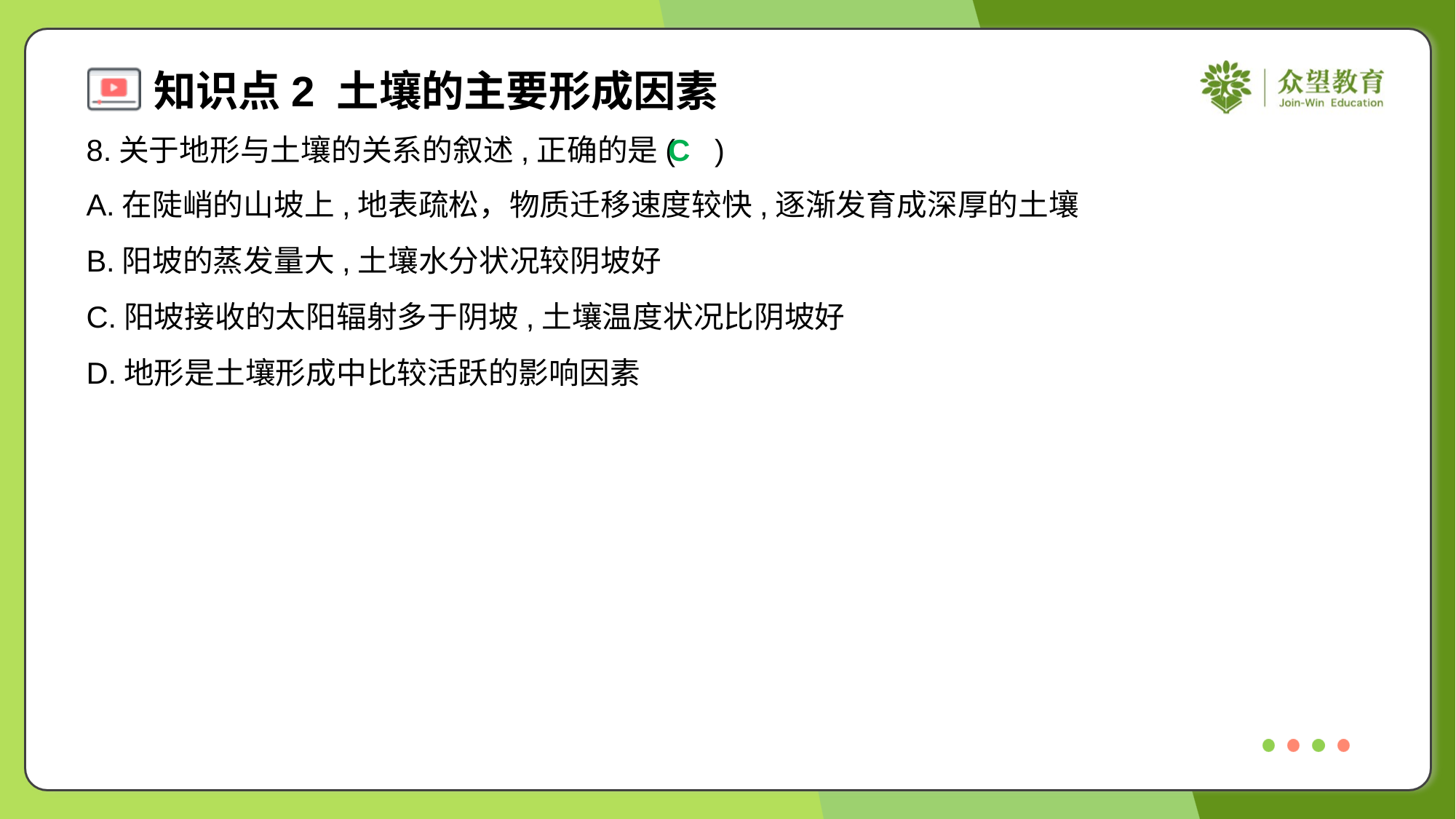

8.关于地形与土壤的关系的叙述,正确的是(     )
C
A.在陡峭的山坡上,地表疏松，物质迁移速度较快,逐渐发育成深厚的土壤
B.阳坡的蒸发量大,土壤水分状况较阴坡好
C.阳坡接收的太阳辐射多于阴坡,土壤温度状况比阴坡好
D.地形是土壤形成中比较活跃的影响因素